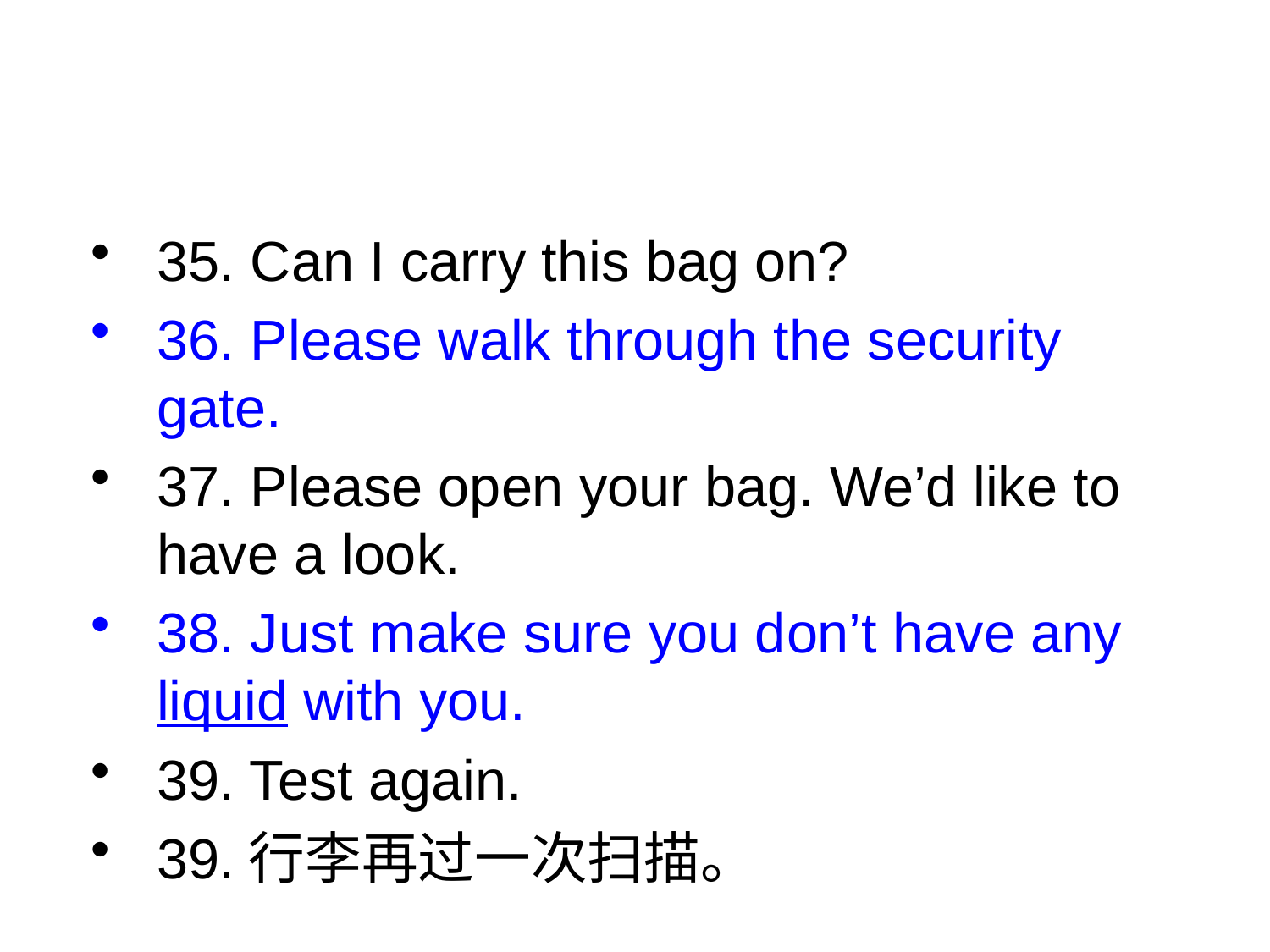

35. Can I carry this bag on?
36. Please walk through the security gate.
37. Please open your bag. We’d like to have a look.
38. Just make sure you don’t have any liquid with you.
39. Test again.
39.行李再过一次扫描。